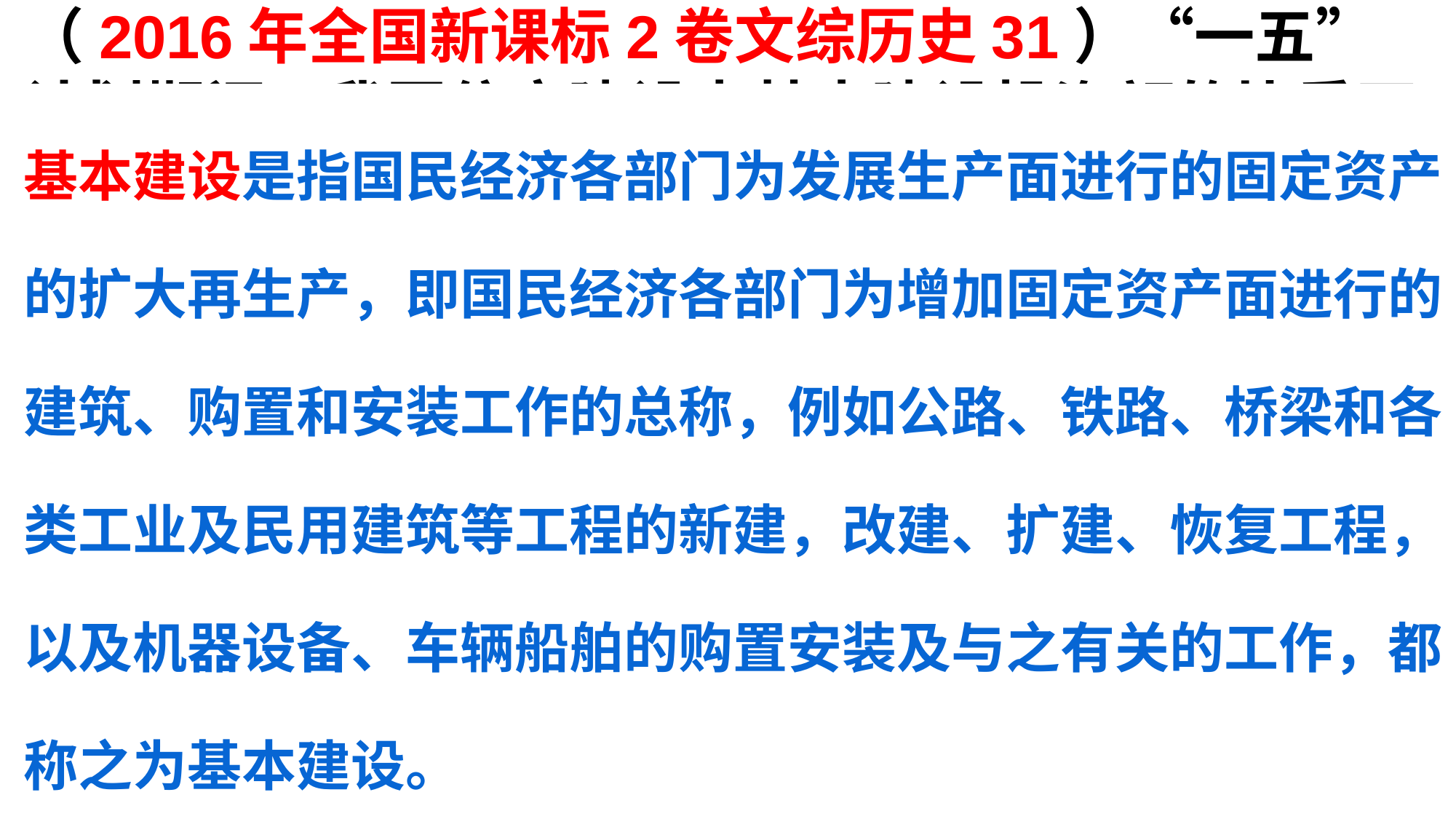

（2016年全国新课标2卷文综历史31）“一五”计划期间，我国住宅建设占基本建设投资额的比重不断减少，其他非生产性建设投资也开始受到抑制。这表明我国A.致力于奠定工业化基础
B.国民经济结构臻于平衡C.大力压缩基本建设投资规模
D.城市化的进程趋于缓慢

基本建设是指国民经济各部门为发展生产面进行的固定资产的扩大再生产，即国民经济各部门为增加固定资产面进行的建筑、购置和安装工作的总称，例如公路、铁路、桥梁和各类工业及民用建筑等工程的新建，改建、扩建、恢复工程，以及机器设备、车辆船舶的购置安装及与之有关的工作，都称之为基本建设。
【答案】A